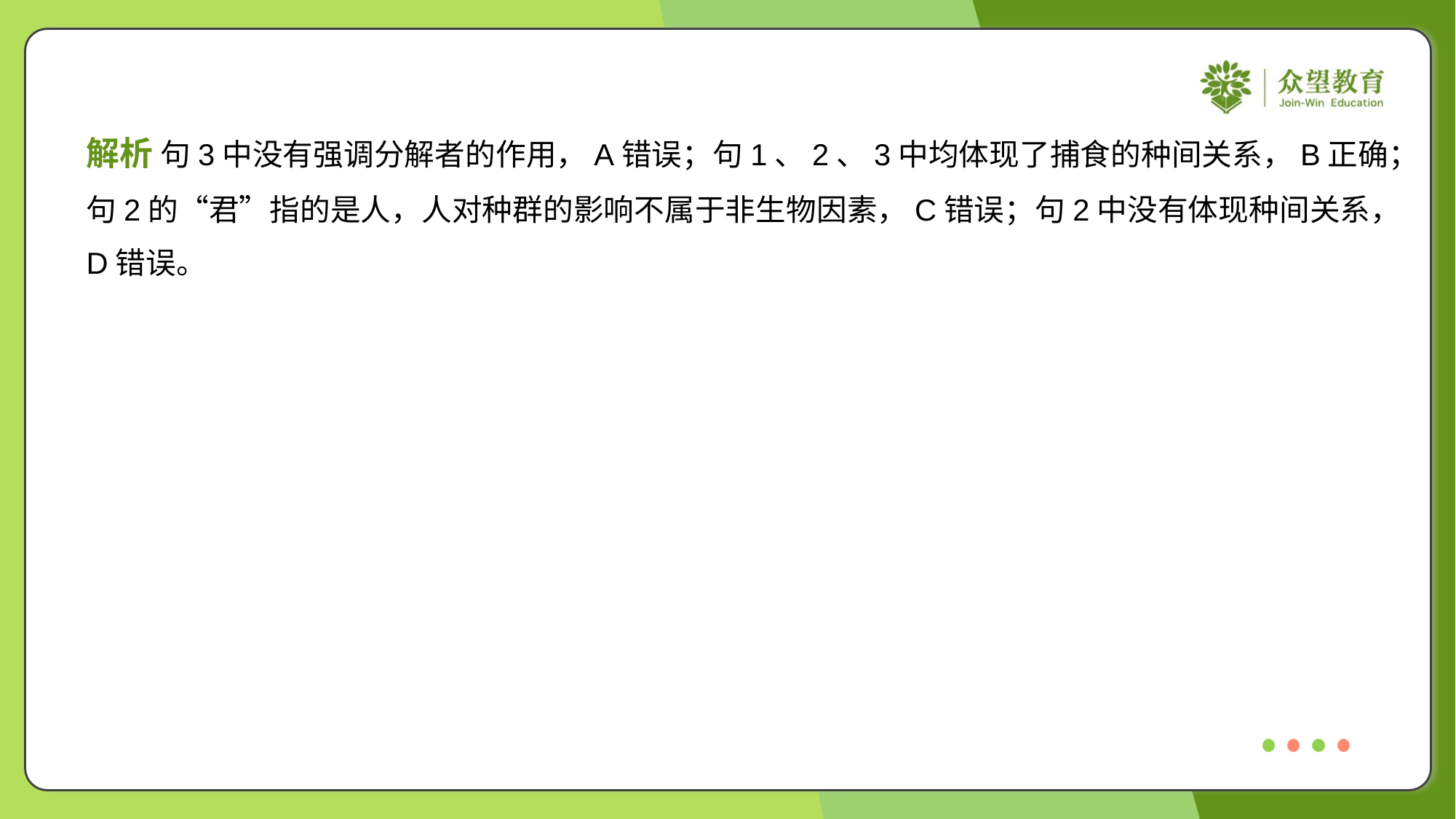

解析 句3中没有强调分解者的作用，A错误；句1、2、3中均体现了捕食的种间关系，B正确；
句2的“君”指的是人，人对种群的影响不属于非生物因素，C错误；句2中没有体现种间关系，
D错误。